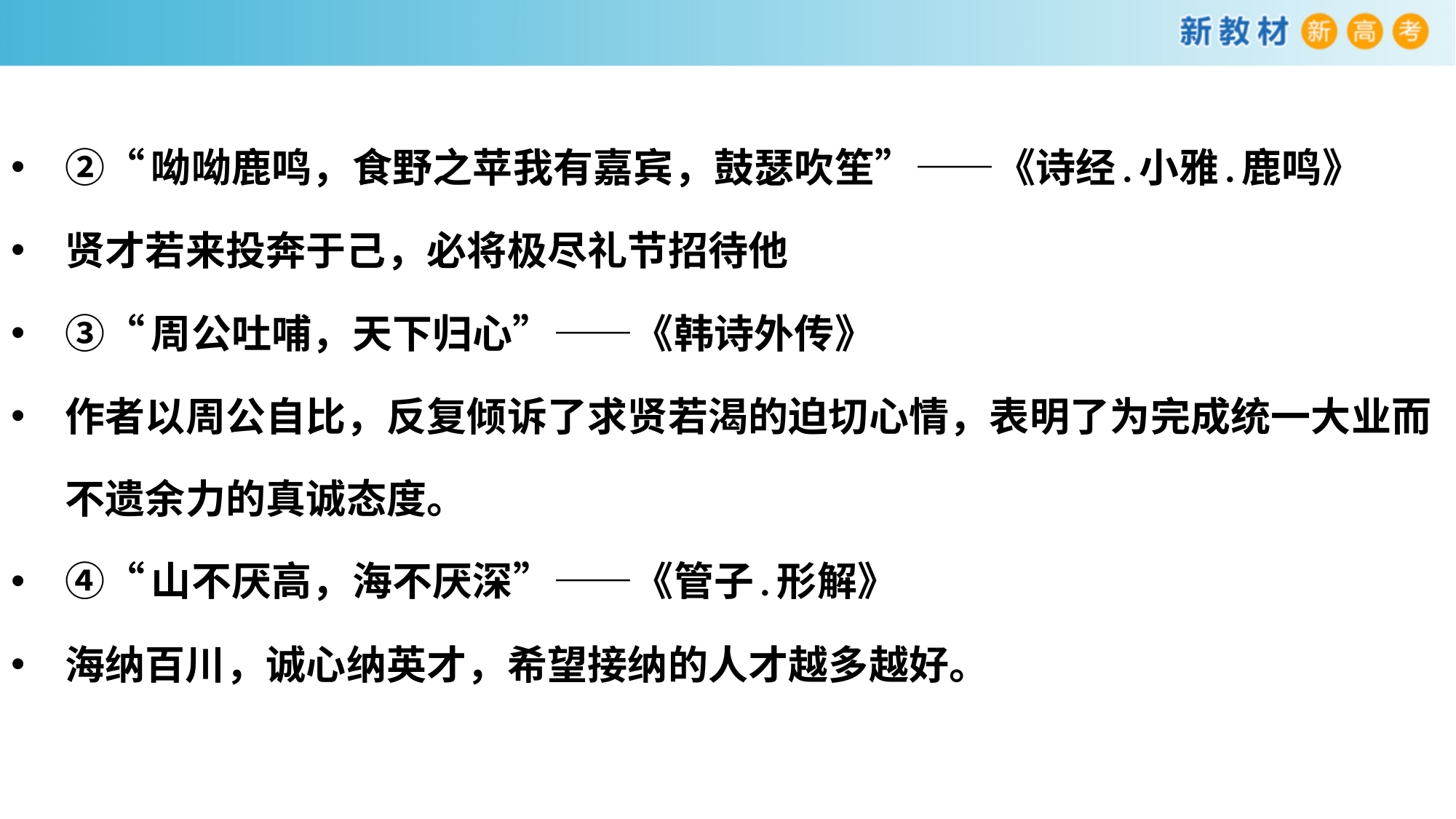

②“呦呦鹿鸣，食野之苹我有嘉宾，鼓瑟吹笙”——《诗经.小雅.鹿鸣》
贤才若来投奔于己，必将极尽礼节招待他
③“周公吐哺，天下归心”——《韩诗外传》
作者以周公自比，反复倾诉了求贤若渴的迫切心情，表明了为完成统一大业而不遗余力的真诚态度。
④“山不厌高，海不厌深”——《管子.形解》
海纳百川，诚心纳英才，希望接纳的人才越多越好。